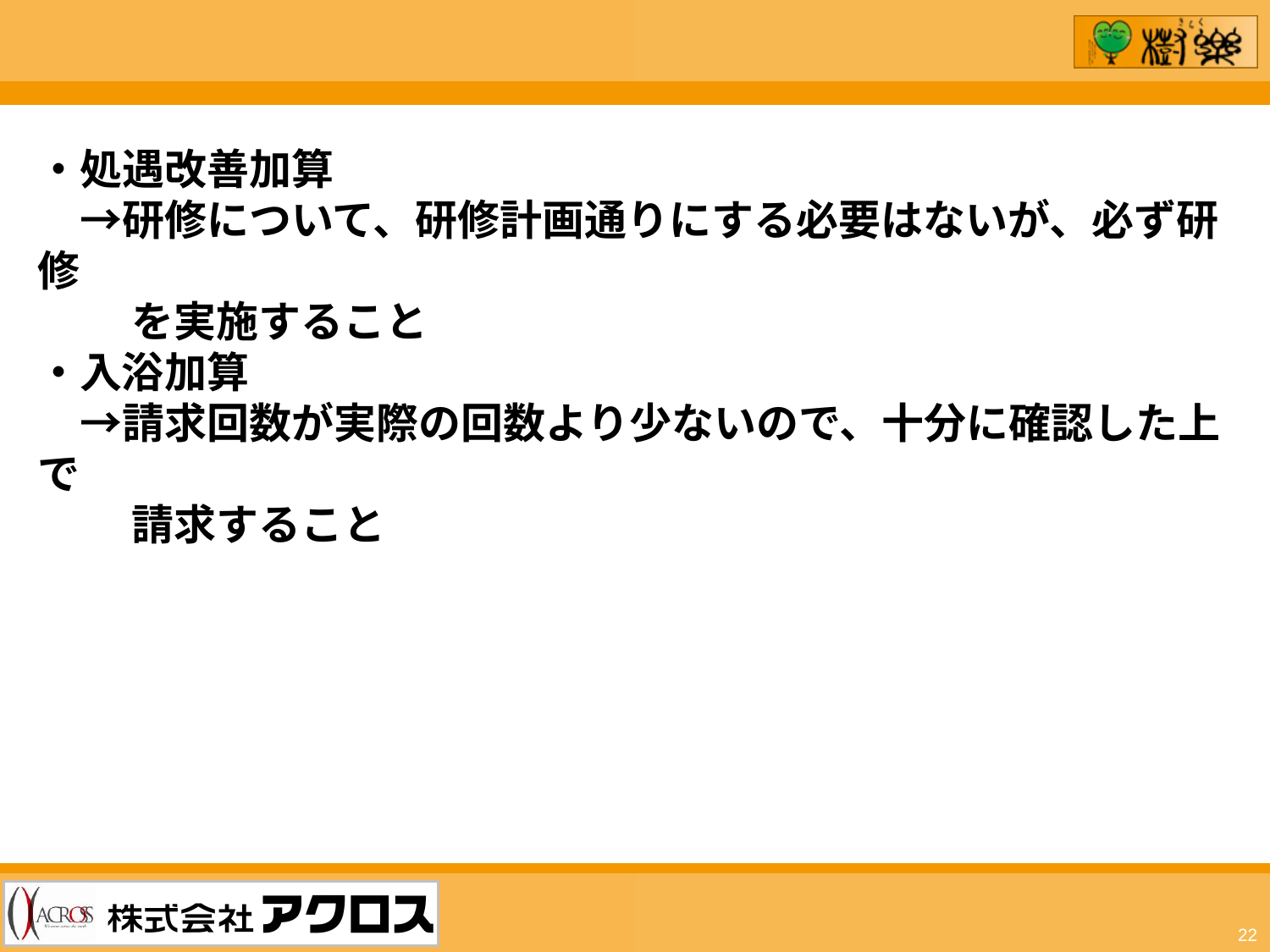

・処遇改善加算
　→研修について、研修計画通りにする必要はないが、必ず研修
　　 を実施すること
・入浴加算
　→請求回数が実際の回数より少ないので、十分に確認した上で
　　 請求すること

22